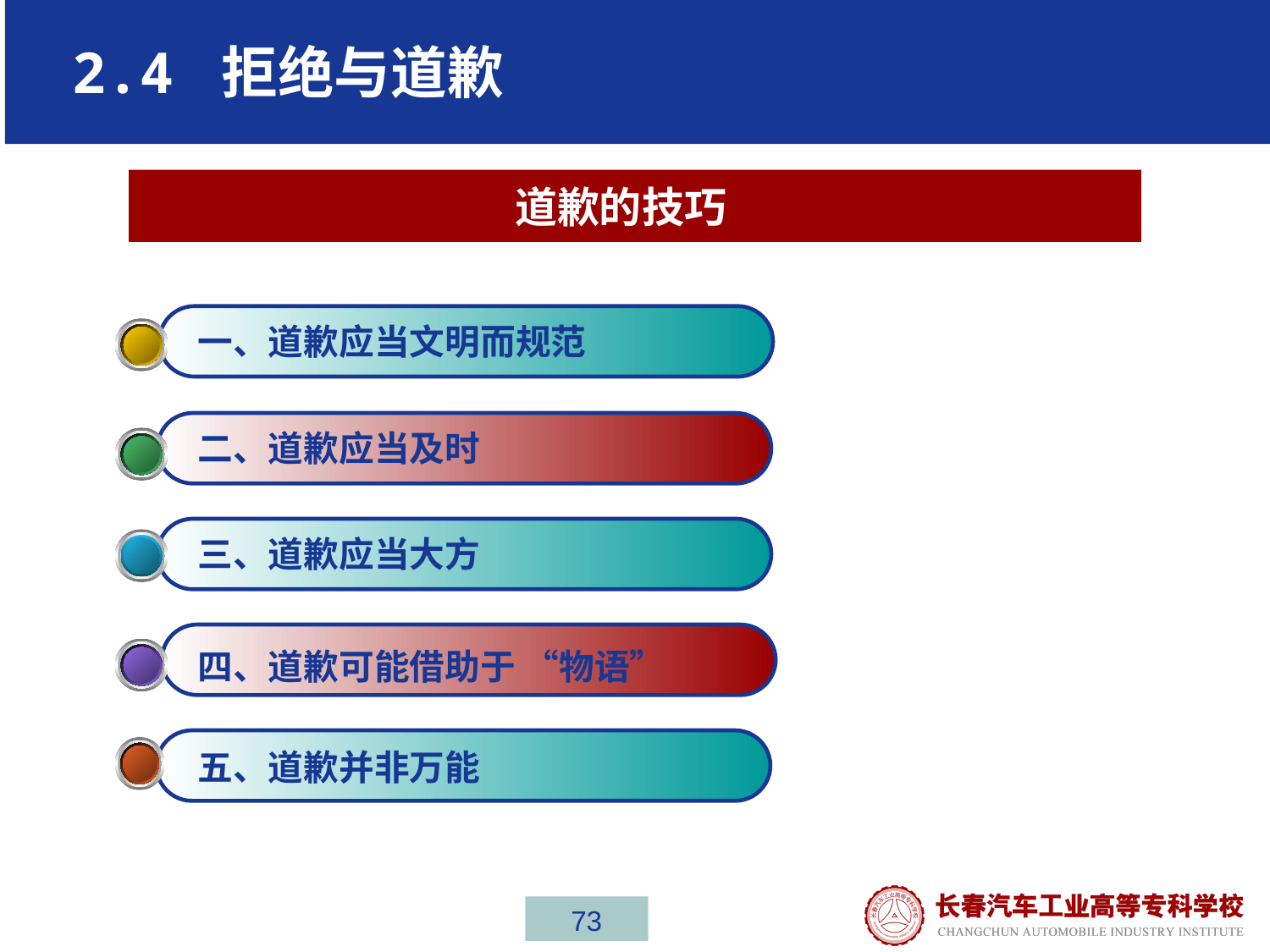

# 2.4 拒绝与道歉
道歉的技巧

一、道歉应当文明而规范

二、道歉应当及时

三、道歉应当大方

四、道歉可能借助于 “物语”

五、道歉并非万能
73